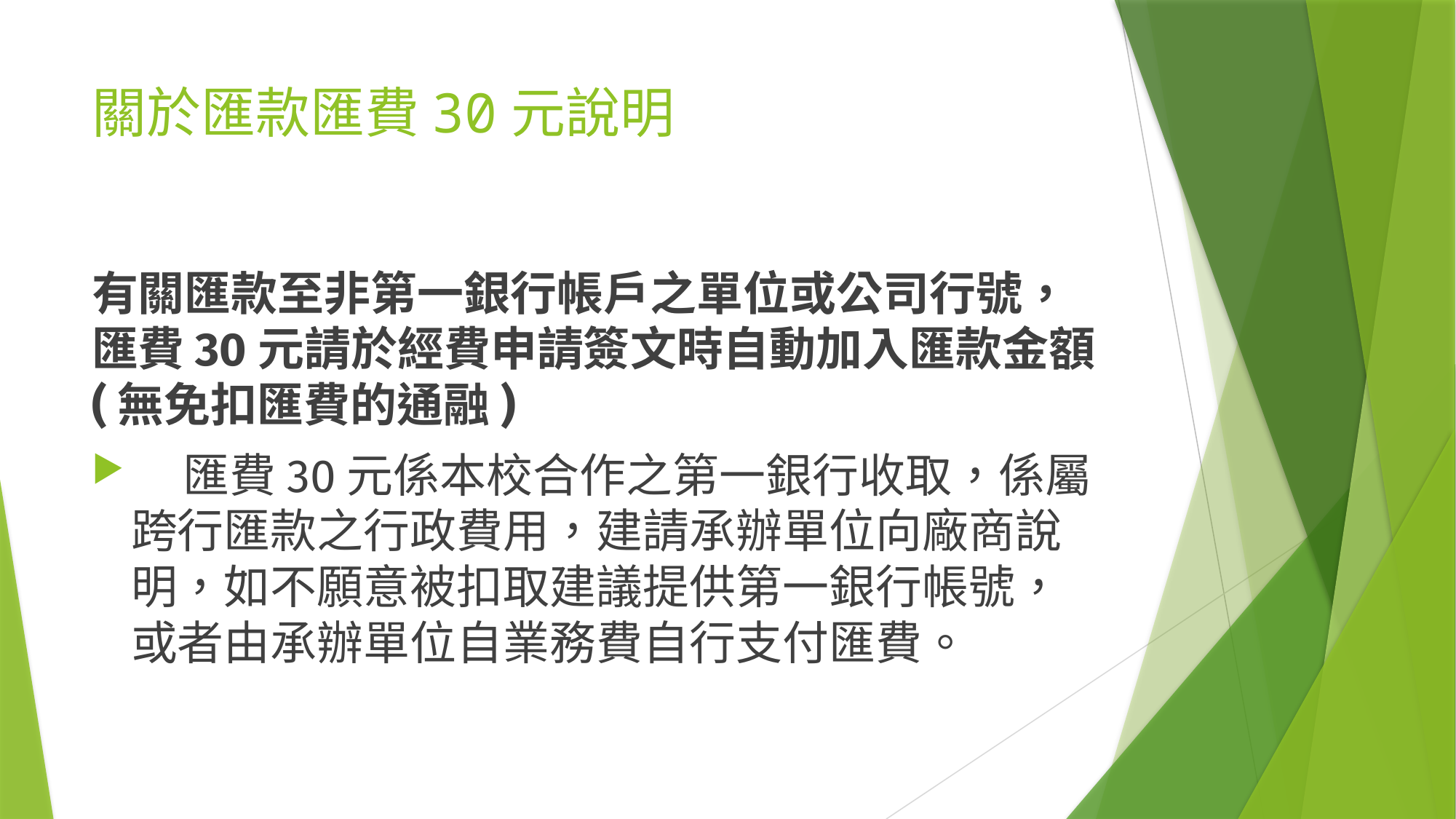

# 關於匯款匯費30元說明
有關匯款至非第一銀行帳戶之單位或公司行號，匯費30元請於經費申請簽文時自動加入匯款金額(無免扣匯費的通融)
    匯費30元係本校合作之第一銀行收取，係屬跨行匯款之行政費用，建請承辦單位向廠商說明，如不願意被扣取建議提供第一銀行帳號，或者由承辦單位自業務費自行支付匯費。